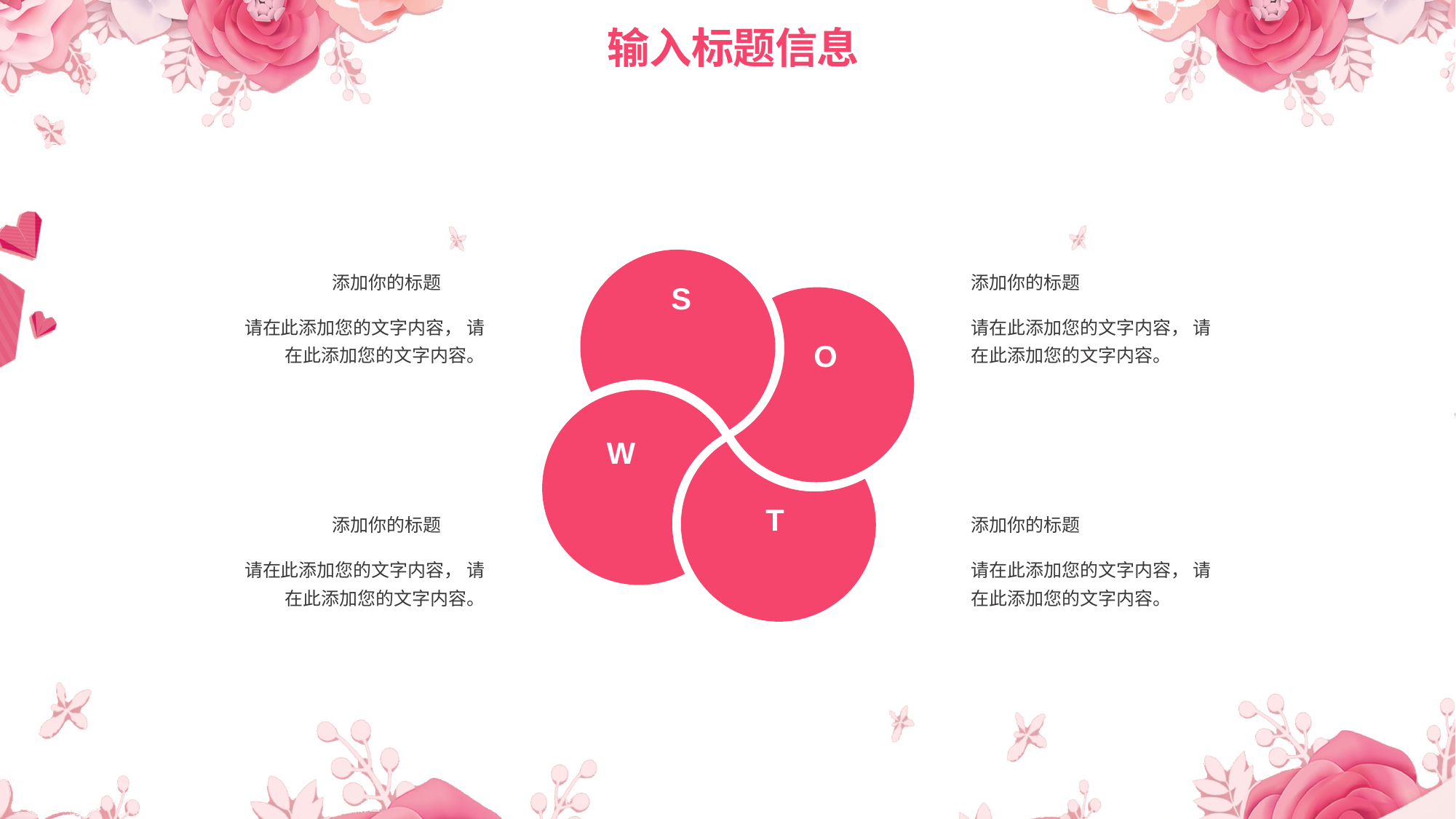

#

添加你的标题
请在此添加您的文字内容， 请在此添加您的文字内容。
添加你的标题
请在此添加您的文字内容， 请在此添加您的文字内容。
S

O

W
T
添加你的标题
请在此添加您的文字内容， 请在此添加您的文字内容。
添加你的标题
请在此添加您的文字内容， 请在此添加您的文字内容。